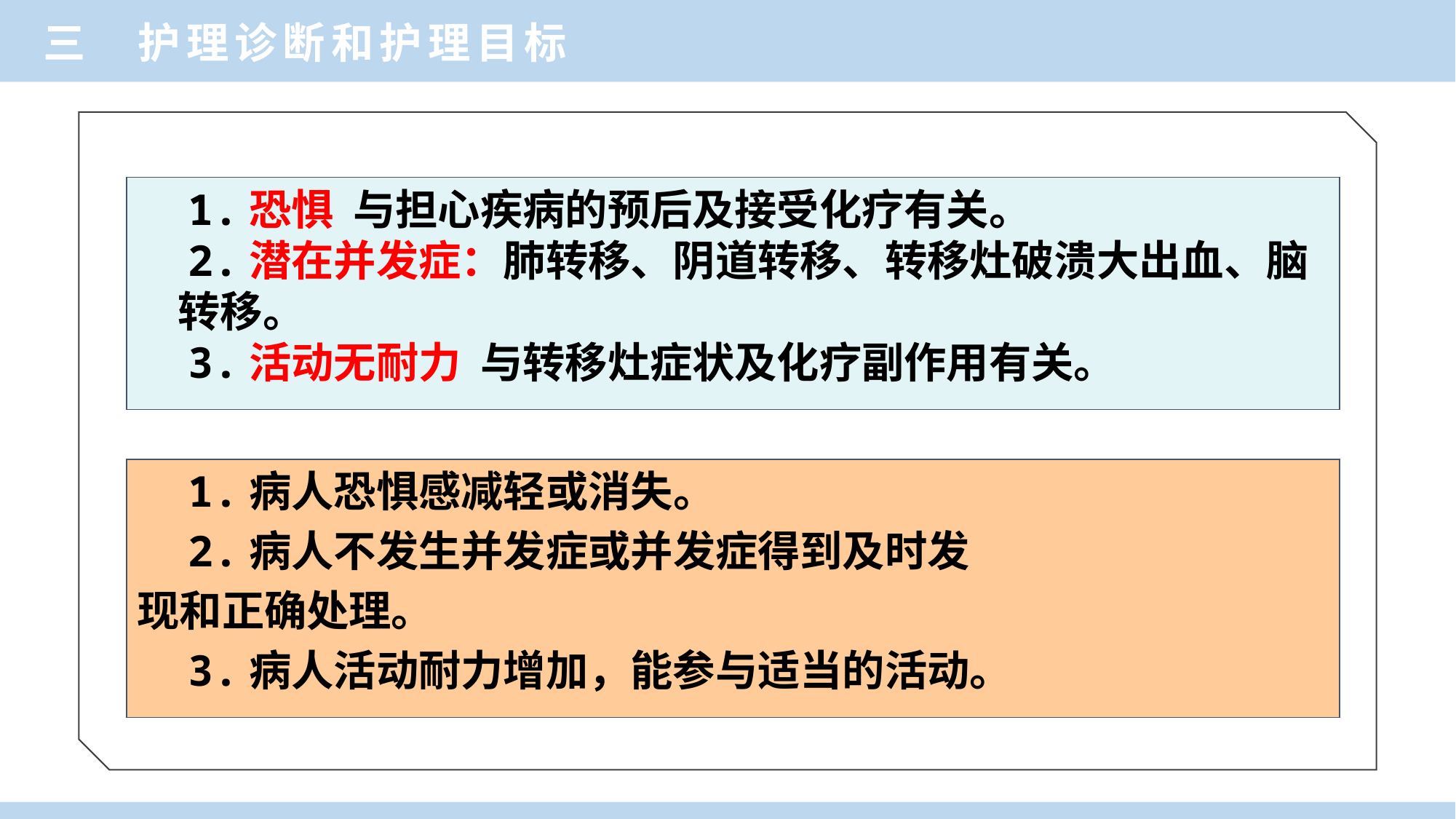

三   护理诊断和护理目标

  1.恐惧  与担心疾病的预后及接受化疗有关。
  2.潜在并发症：肺转移、阴道转移、转移灶破溃大出血、脑转移。
  3.活动无耐力  与转移灶症状及化疗副作用有关。
  1.病人恐惧感减轻或消失。
  2.病人不发生并发症或并发症得到及时发
现和正确处理。
  3.病人活动耐力增加，能参与适当的活动。